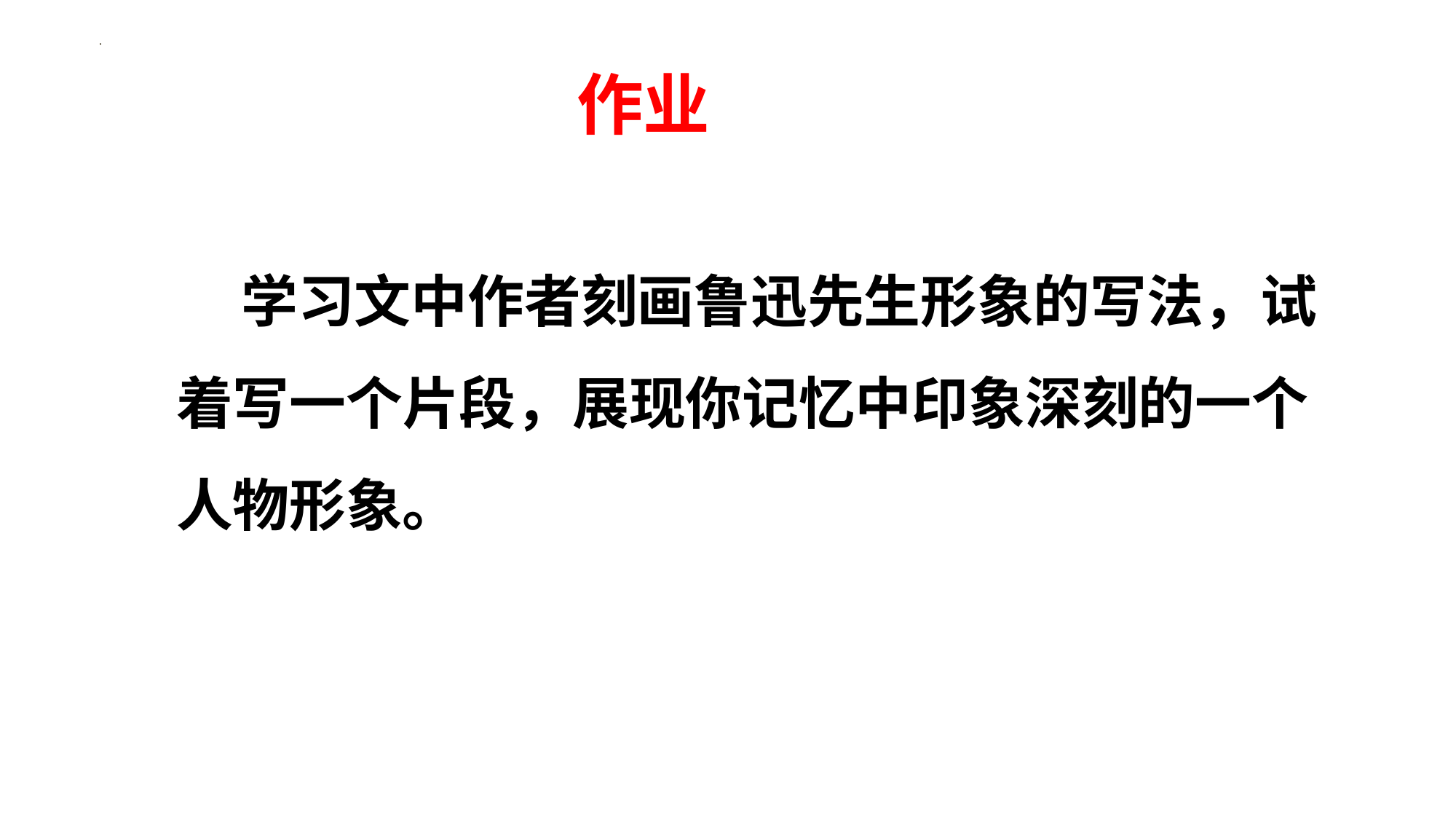

作业
    学习文中作者刻画鲁迅先生形象的写法，试着写一个片段，展现你记忆中印象深刻的一个人物形象。